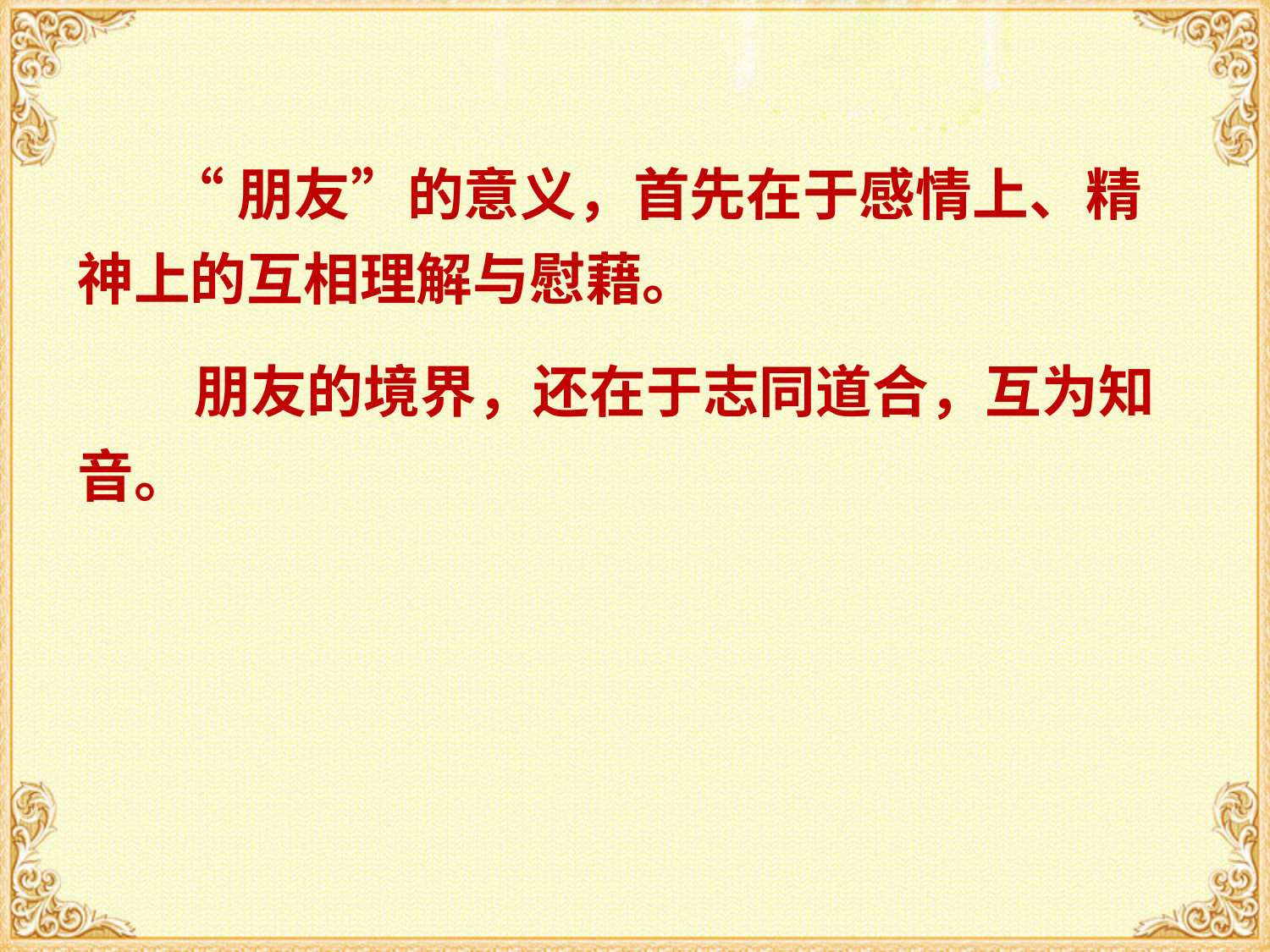

“朋友”的意义，首先在于感情上、精神上的互相理解与慰藉。
        朋友的境界，还在于志同道合，互为知音。